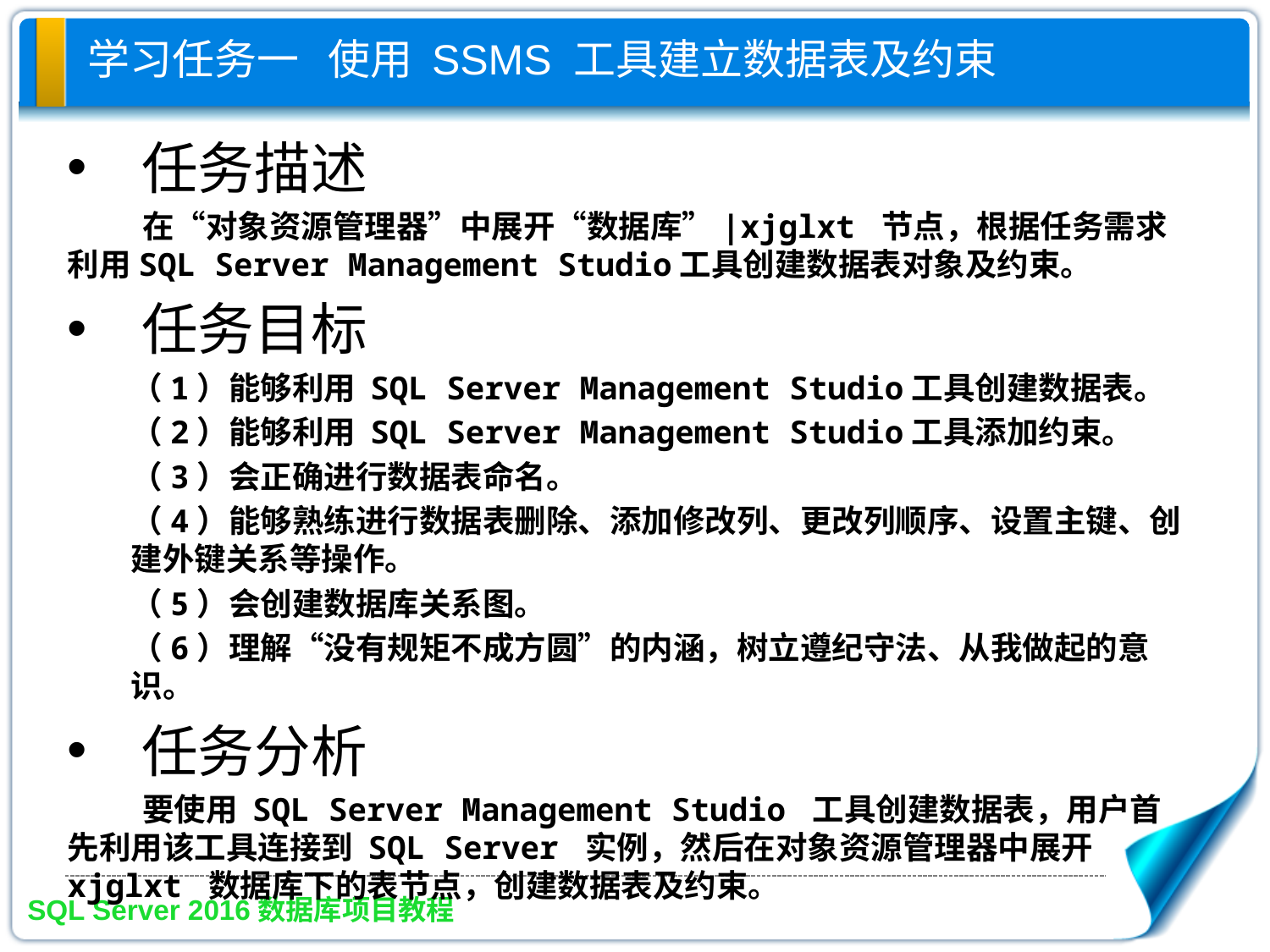

# 学习任务一   使用 SSMS 工具建立数据表及约束
任务描述
在“对象资源管理器”中展开“数据库”|xjglxt 节点，根据任务需求利用SQL Server Management Studio工具创建数据表对象及约束。
任务目标
（1）能够利用 SQL Server Management Studio工具创建数据表。
（2）能够利用 SQL Server Management Studio工具添加约束。
（3）会正确进行数据表命名。
（4）能够熟练进行数据表删除、添加修改列、更改列顺序、设置主键、创建外键关系等操作。
（5）会创建数据库关系图。
（6）理解“没有规矩不成方圆”的内涵，树立遵纪守法、从我做起的意识。
任务分析
要使用 SQL Server Management Studio 工具创建数据表，用户首先利用该工具连接到 SQL Server 实例，然后在对象资源管理器中展开 xjglxt 数据库下的表节点，创建数据表及约束。